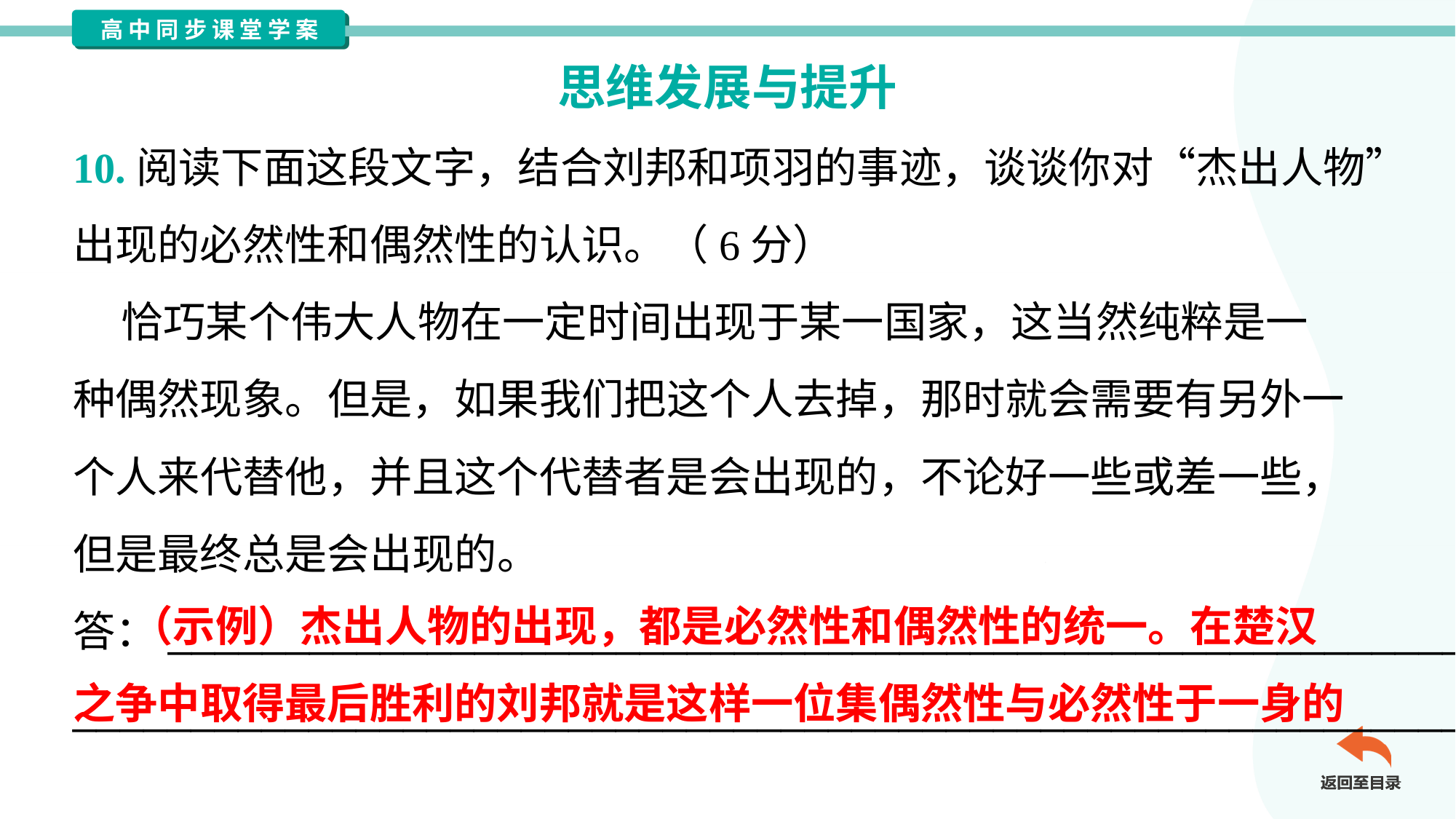

思维发展与提升
10.阅读下面这段文字，结合刘邦和项羽的事迹，谈谈你对“杰出人物”
出现的必然性和偶然性的认识。（6分）
    恰巧某个伟大人物在一定时间出现于某一国家，这当然纯粹是一
种偶然现象。但是，如果我们把这个人去掉，那时就会需要有另外一
个人来代替他，并且这个代替者是会出现的，不论好一些或差一些，
但是最终总是会出现的。
答：_________________________________________________________
_____________________________________________________________
     （示例）杰出人物的出现，都是必然性和偶然性的统一。在楚汉
之争中取得最后胜利的刘邦就是这样一位集偶然性与必然性于一身的